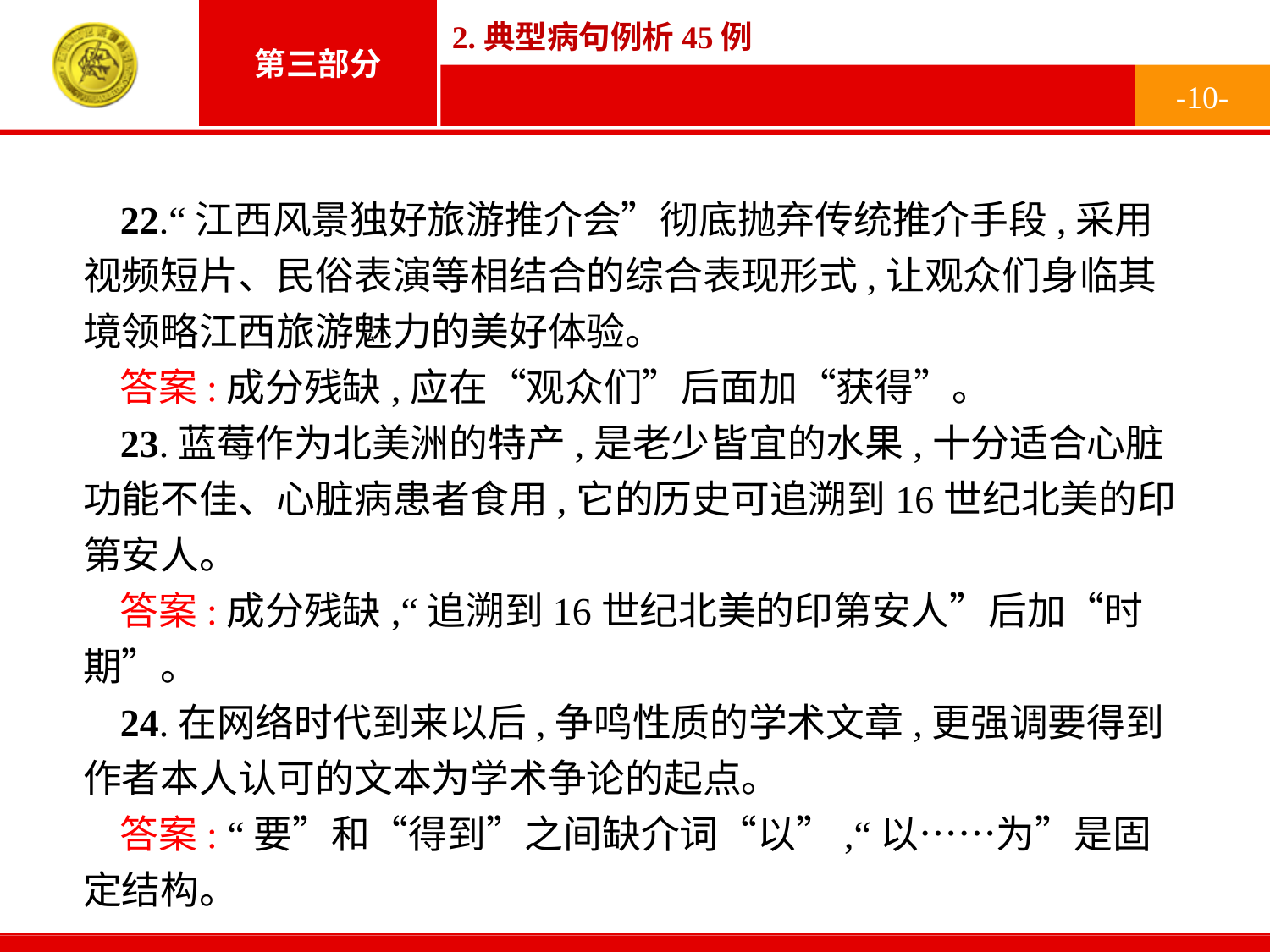

-10-
22.“江西风景独好旅游推介会”彻底抛弃传统推介手段,采用视频短片、民俗表演等相结合的综合表现形式,让观众们身临其境领略江西旅游魅力的美好体验。
答案:成分残缺,应在“观众们”后面加“获得”。
23.蓝莓作为北美洲的特产,是老少皆宜的水果,十分适合心脏功能不佳、心脏病患者食用,它的历史可追溯到16世纪北美的印第安人。
答案:成分残缺,“追溯到16世纪北美的印第安人”后加“时期”。
24.在网络时代到来以后,争鸣性质的学术文章,更强调要得到作者本人认可的文本为学术争论的起点。
答案: “要”和“得到”之间缺介词“以”,“以……为”是固定结构。